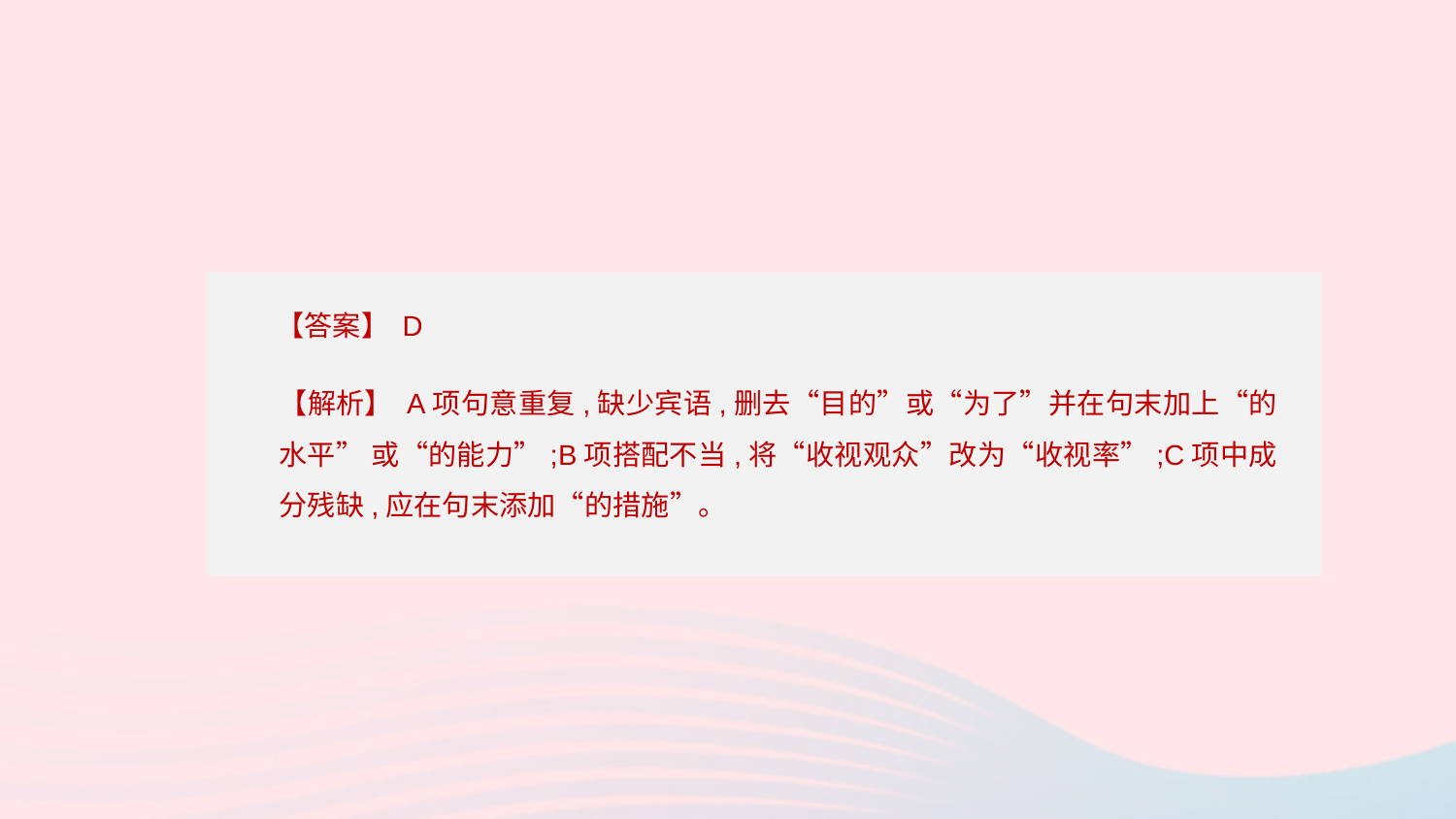

【答案】 D
【解析】 A项句意重复,缺少宾语,删去“目的”或“为了”并在句末加上“的水平” 或“的能力”;B项搭配不当,将“收视观众”改为“收视率”;C项中成分残缺,应在句末添加“的措施”。